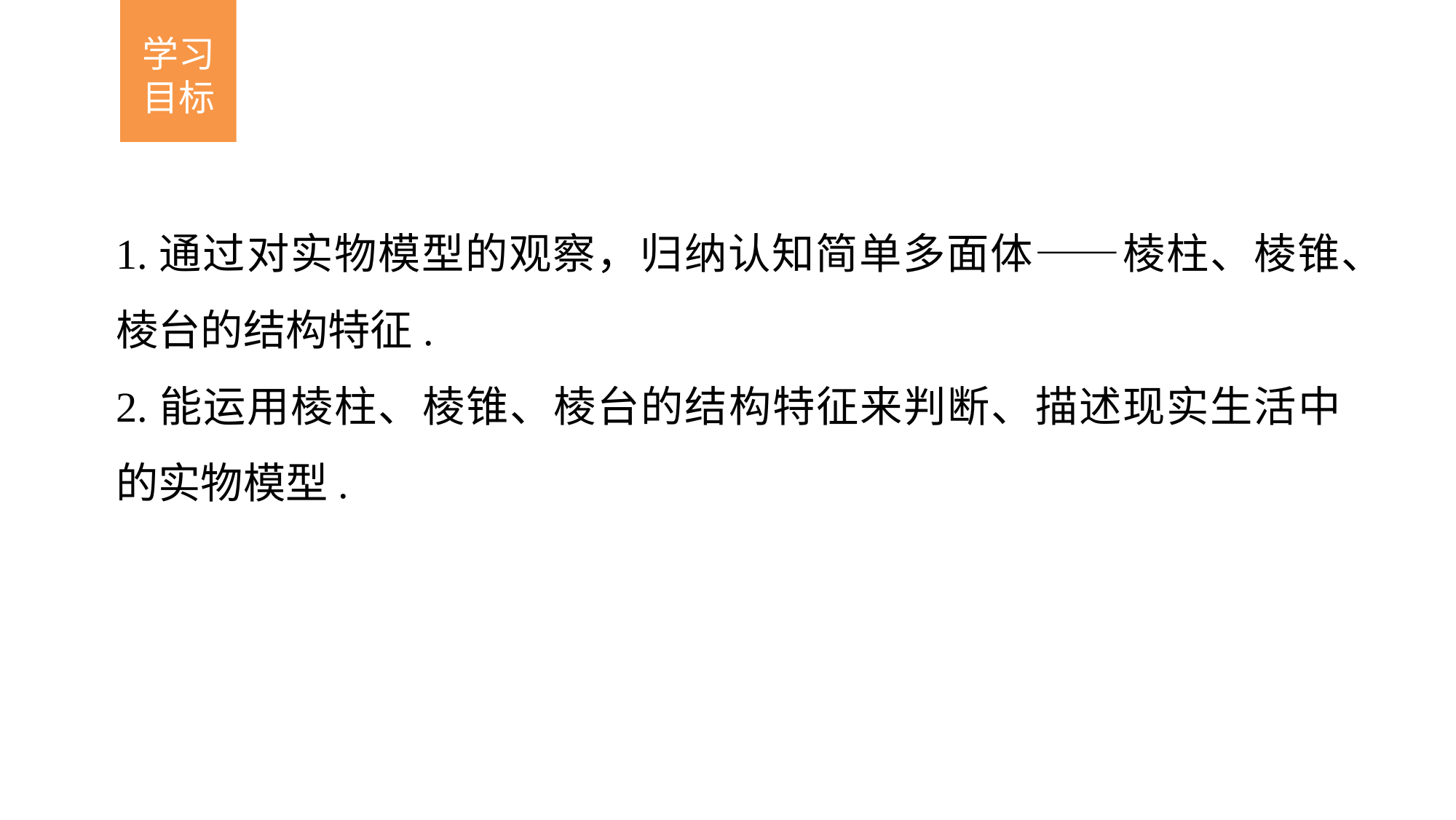

学习目标
1.通过对实物模型的观察，归纳认知简单多面体——棱柱、棱锥、棱台的结构特征.
2.能运用棱柱、棱锥、棱台的结构特征来判断、描述现实生活中的实物模型.